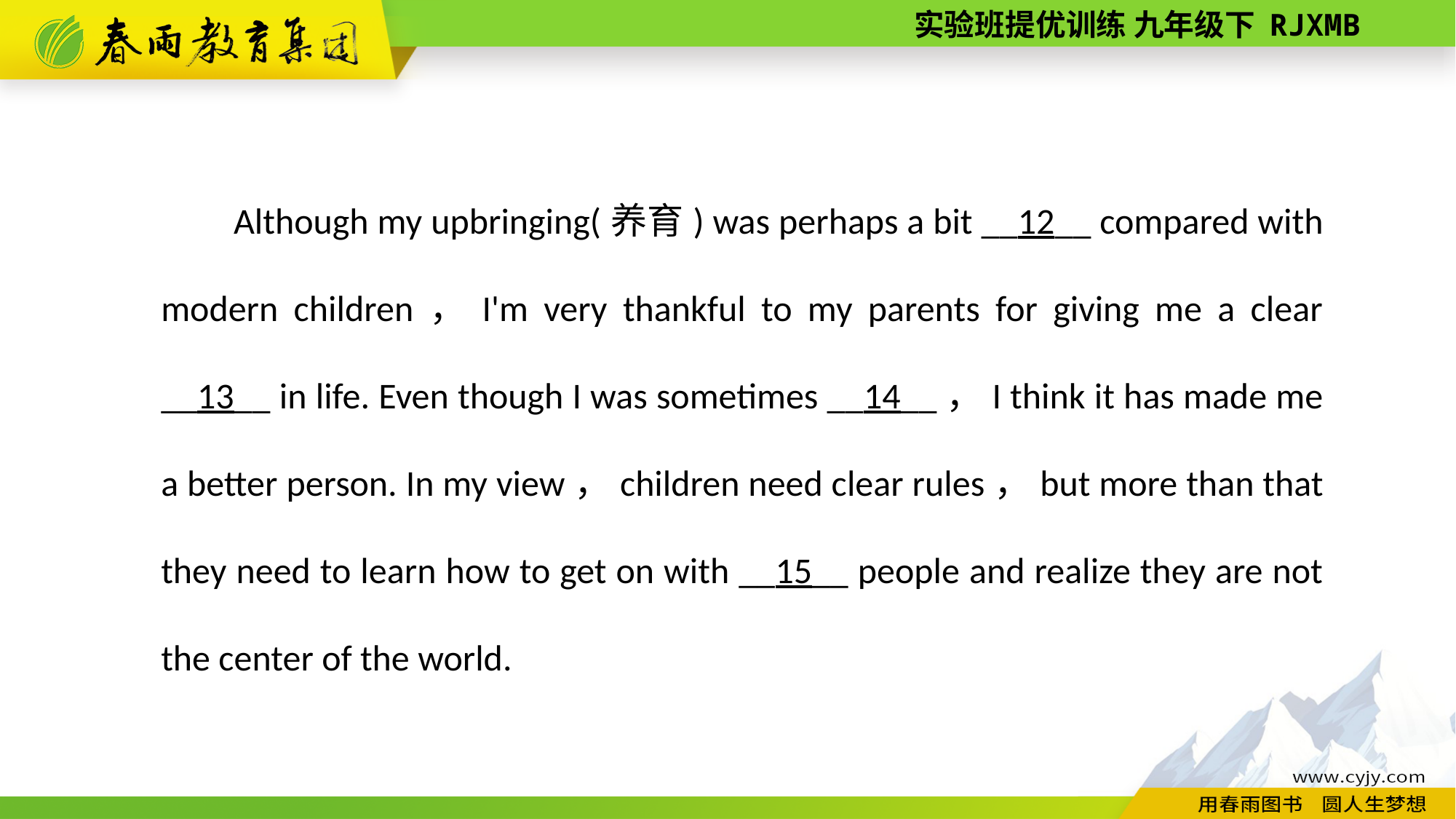

Although my upbringing(养育) was perhaps a bit __12__ compared with modern children，I'm very thankful to my parents for giving me a clear __13__ in life. Even though I was sometimes __14__，I think it has made me a better person. In my view，children need clear rules，but more than that they need to learn how to get on with __15__ people and realize they are not the center of the world.